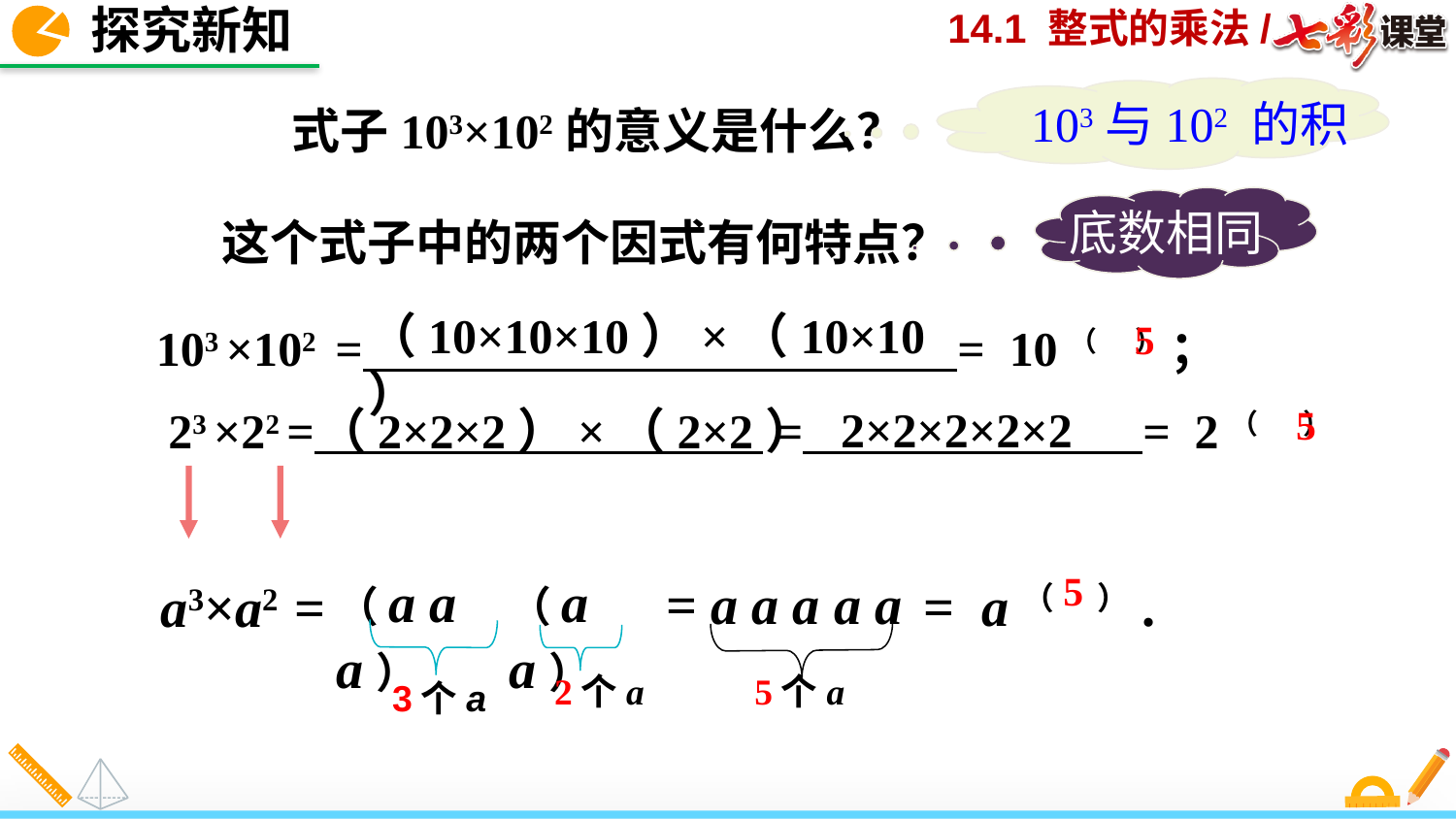

探究新知

103与102 的积
 式子103×102的意义是什么？

底数相同
 这个式子中的两个因式有何特点？
（10×10×10）×（10×10）
5
103 ×102  =                                                 =  10（      ） ；
 23 ×22 =                                      =                            =  2（       ）

5
2×2×2×2×2
（2×2×2）×（2×2）

5

（a a a）
（a a）
= a a a a a
=  a（      ）.
a3×a2  =

2个a
5个a
3个a